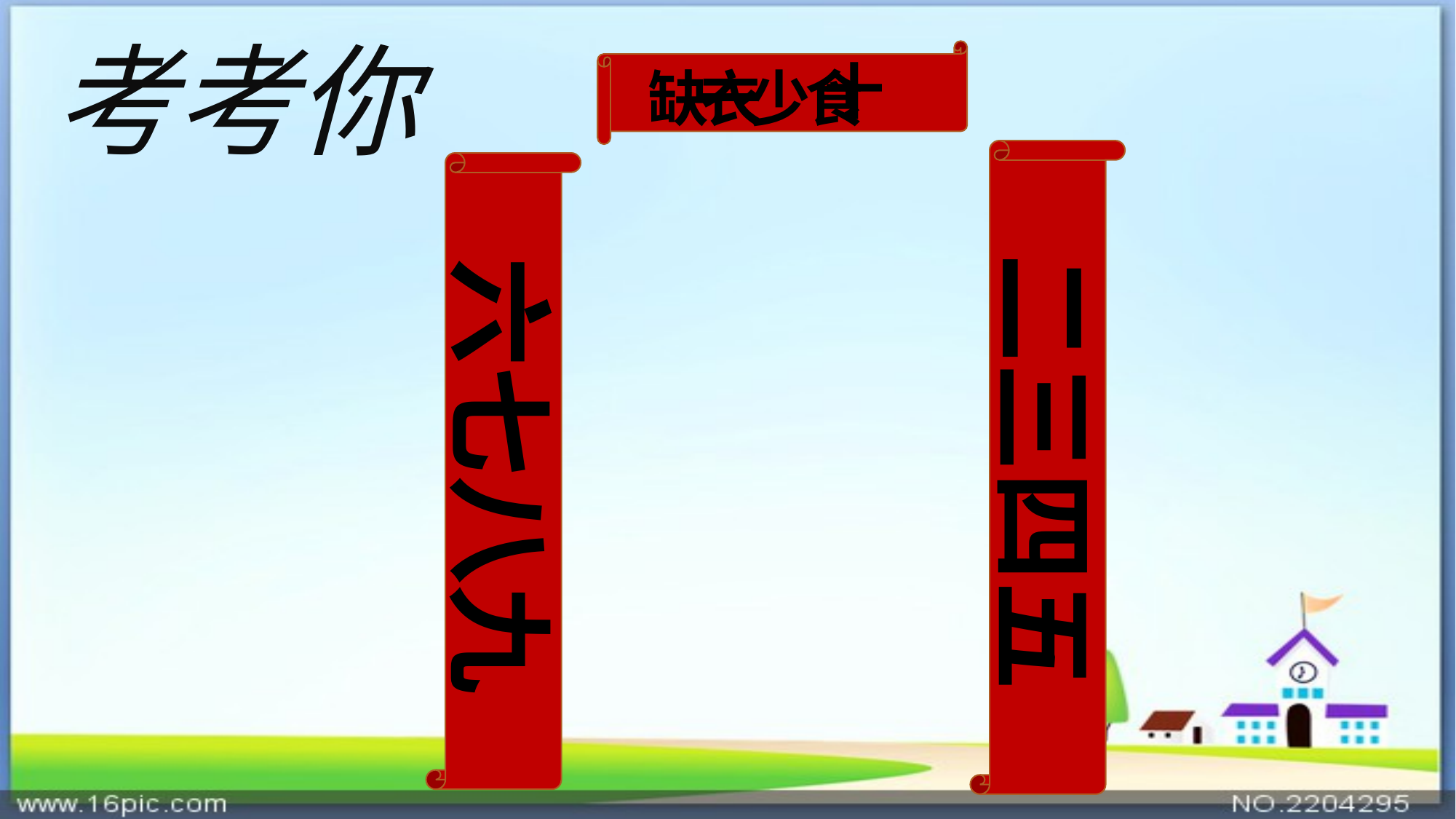

# 考考你

十

缺   少

衣

一

食

二三四五
六七八九